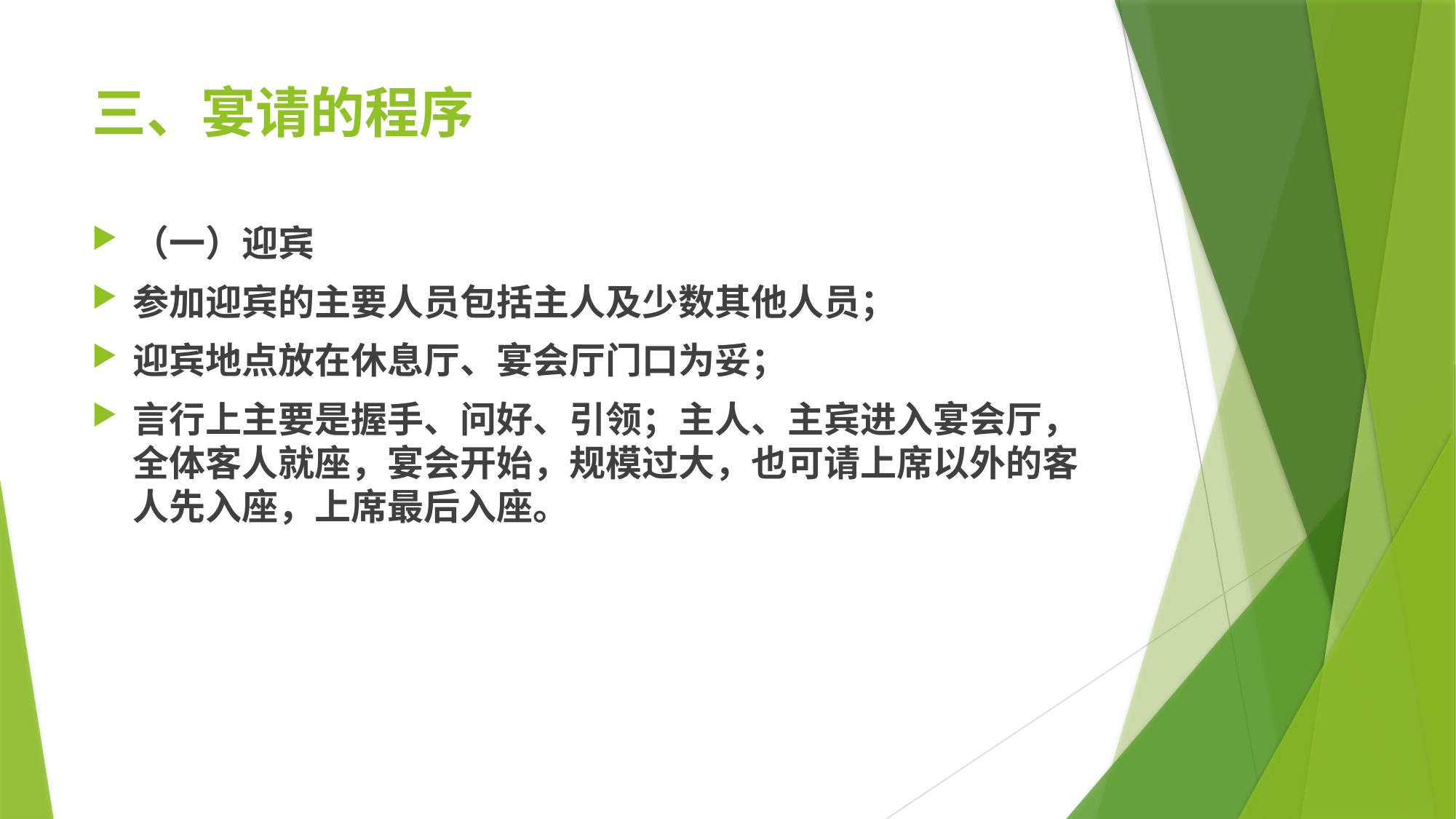

# 三、宴请的程序
（一）迎宾
参加迎宾的主要人员包括主人及少数其他人员；
迎宾地点放在休息厅、宴会厅门口为妥；
言行上主要是握手、问好、引领；主人、主宾进入宴会厅，全体客人就座，宴会开始，规模过大，也可请上席以外的客人先入座，上席最后入座。